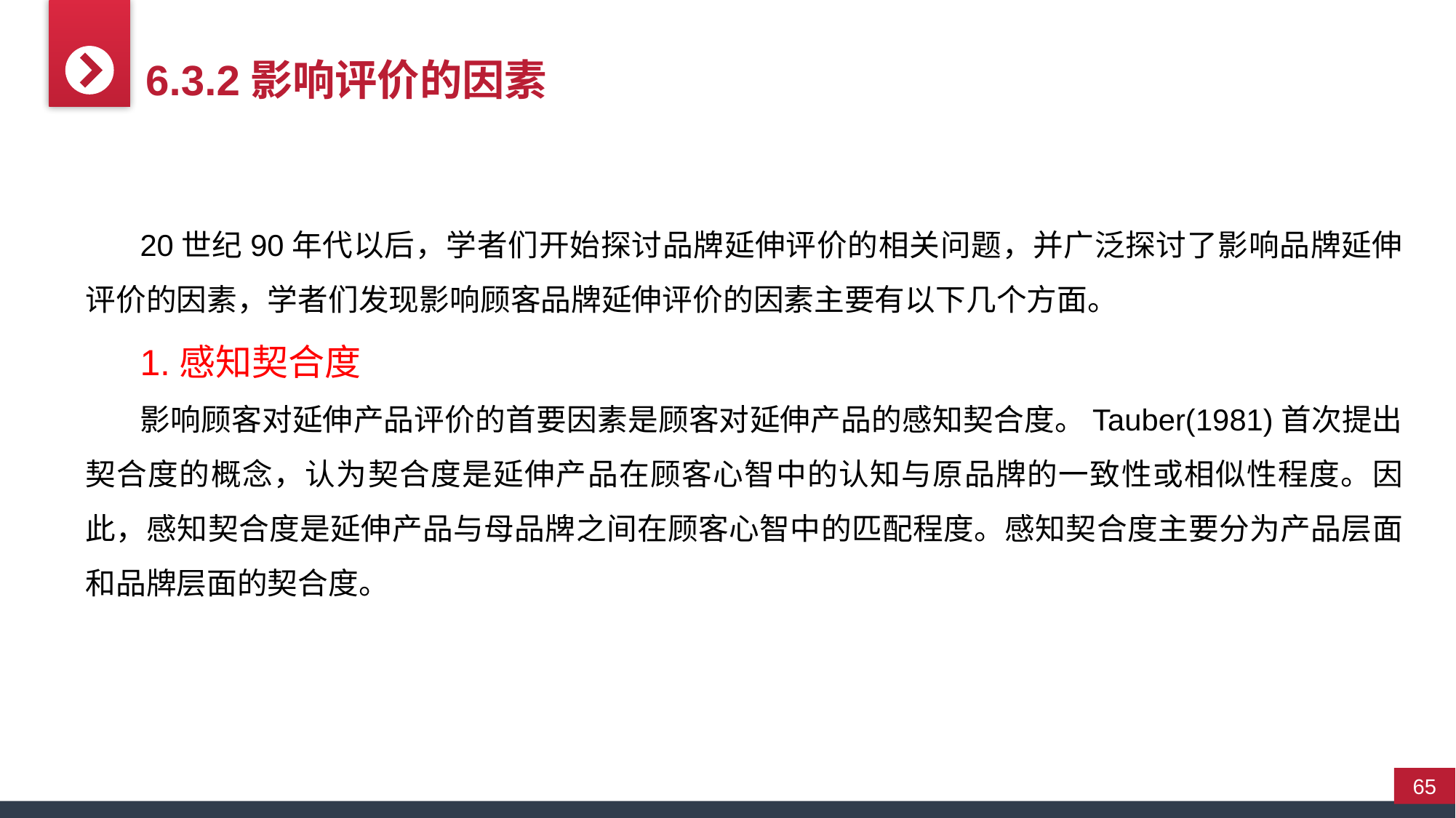

6.3.2影响评价的因素
20世纪90年代以后，学者们开始探讨品牌延伸评价的相关问题，并广泛探讨了影响品牌延伸评价的因素，学者们发现影响顾客品牌延伸评价的因素主要有以下几个方面。
1.感知契合度
影响顾客对延伸产品评价的首要因素是顾客对延伸产品的感知契合度。Tauber(1981)首次提出契合度的概念，认为契合度是延伸产品在顾客心智中的认知与原品牌的一致性或相似性程度。因此，感知契合度是延伸产品与母品牌之间在顾客心智中的匹配程度。感知契合度主要分为产品层面和品牌层面的契合度。